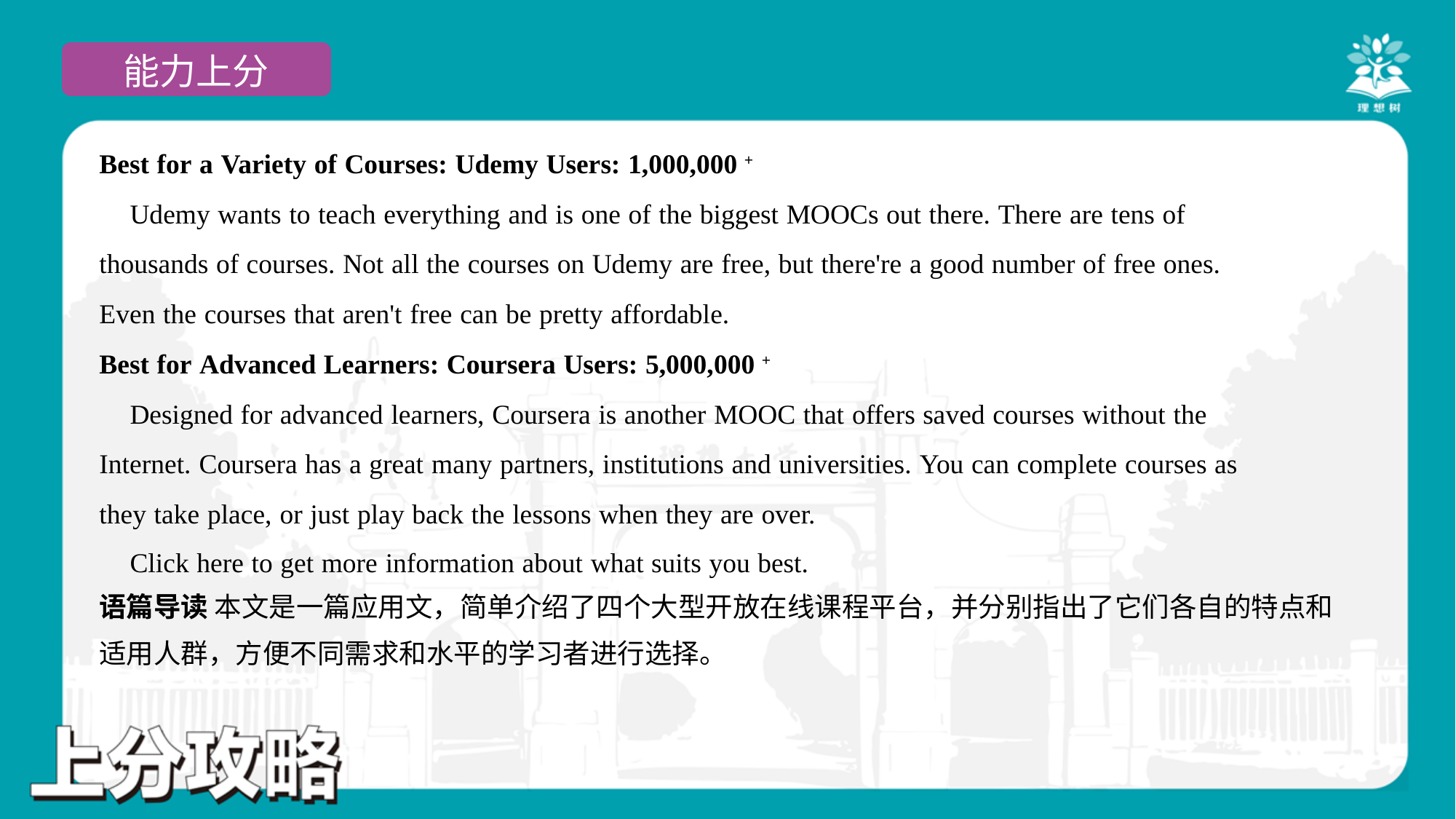

Best for a Variety of Courses: Udemy Users: 1,000,000 +
    Udemy wants to teach everything and is one of the biggest MOOCs out there. There are tens of
thousands of courses. Not all the courses on Udemy are free, but there're a good number of free ones.
Even the courses that aren't free can be pretty affordable.
Best for Advanced Learners: Coursera Users: 5,000,000 +
    Designed for advanced learners, Coursera is another MOOC that offers saved courses without the
Internet. Coursera has a great many partners, institutions and universities. You can complete courses as
they take place, or just play back the lessons when they are over.
    Click here to get more information about what suits you best.#6.2
语篇导读 本文是一篇应用文，简单介绍了四个大型开放在线课程平台，并分别指出了它们各自的特点和
适用人群，方便不同需求和水平的学习者进行选择。